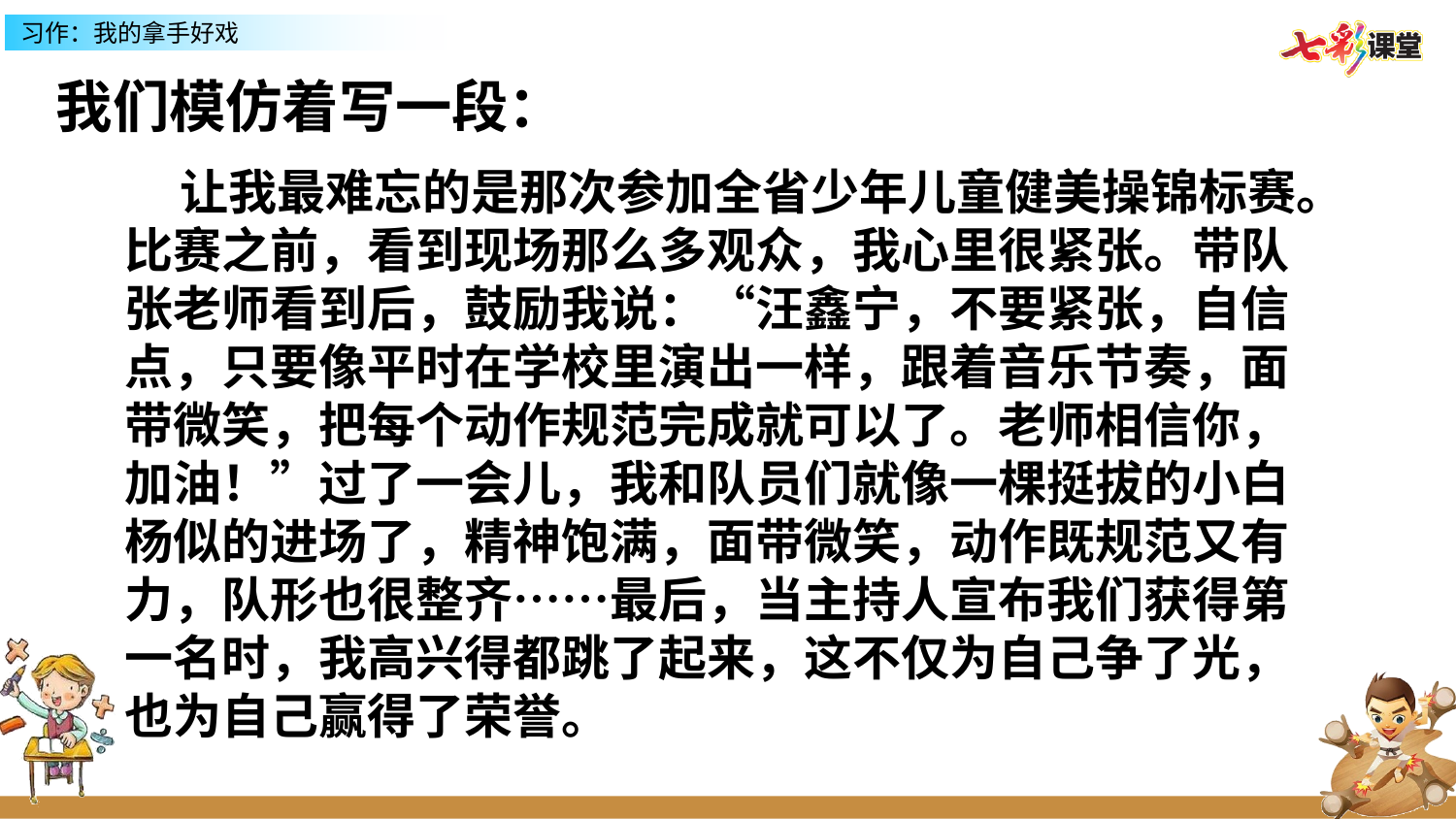

我们模仿着写一段：
    让我最难忘的是那次参加全省少年儿童健美操锦标赛。比赛之前，看到现场那么多观众，我心里很紧张。带队张老师看到后，鼓励我说：“汪鑫宁，不要紧张，自信点，只要像平时在学校里演出一样，跟着音乐节奏，面带微笑，把每个动作规范完成就可以了。老师相信你，加油！”过了一会儿，我和队员们就像一棵挺拔的小白杨似的进场了，精神饱满，面带微笑，动作既规范又有力，队形也很整齐……最后，当主持人宣布我们获得第一名时，我高兴得都跳了起来，这不仅为自己争了光，也为自己赢得了荣誉。